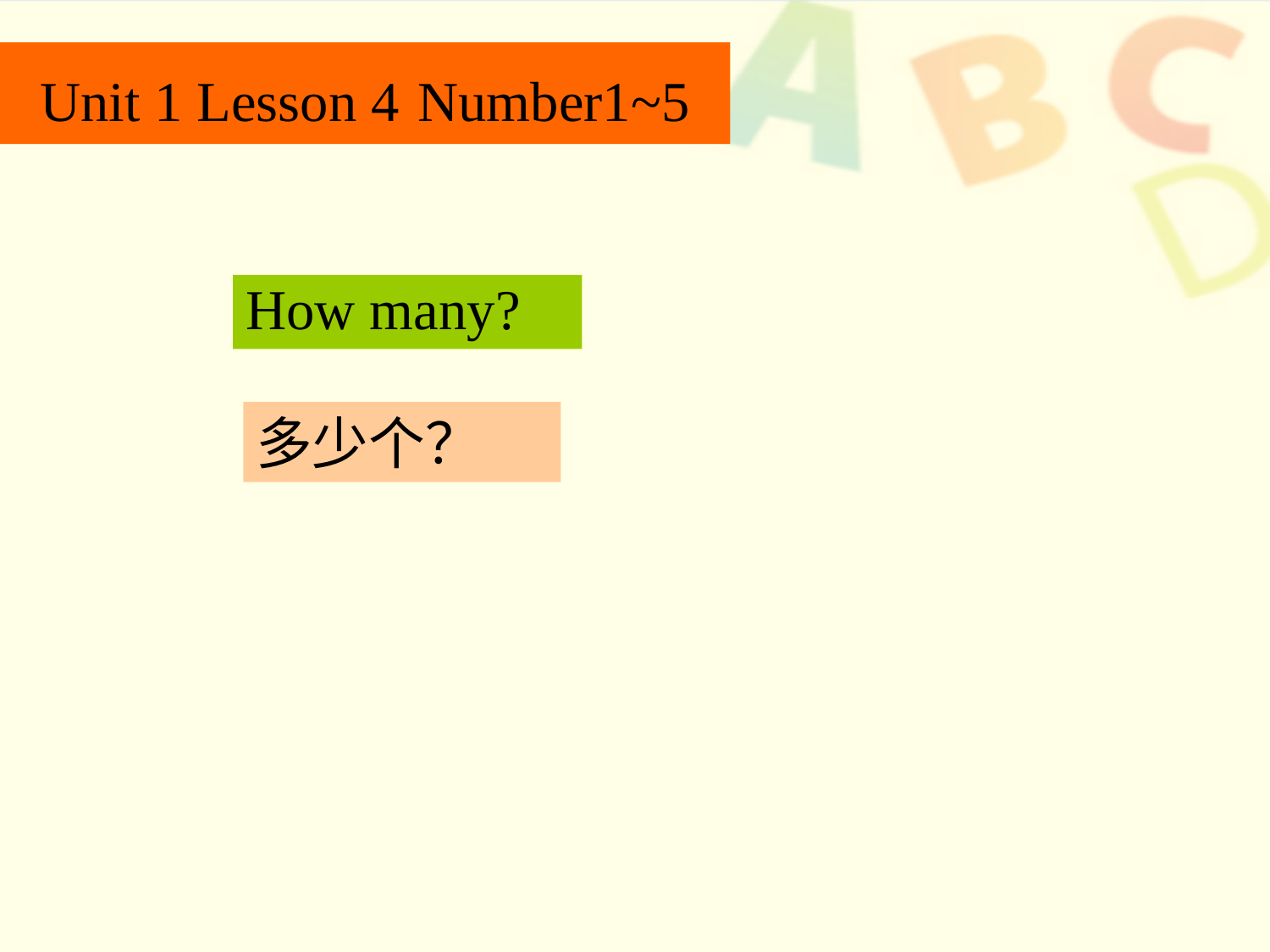

# Unit 1 Lesson 4 Number1~5
How many?
多少个？